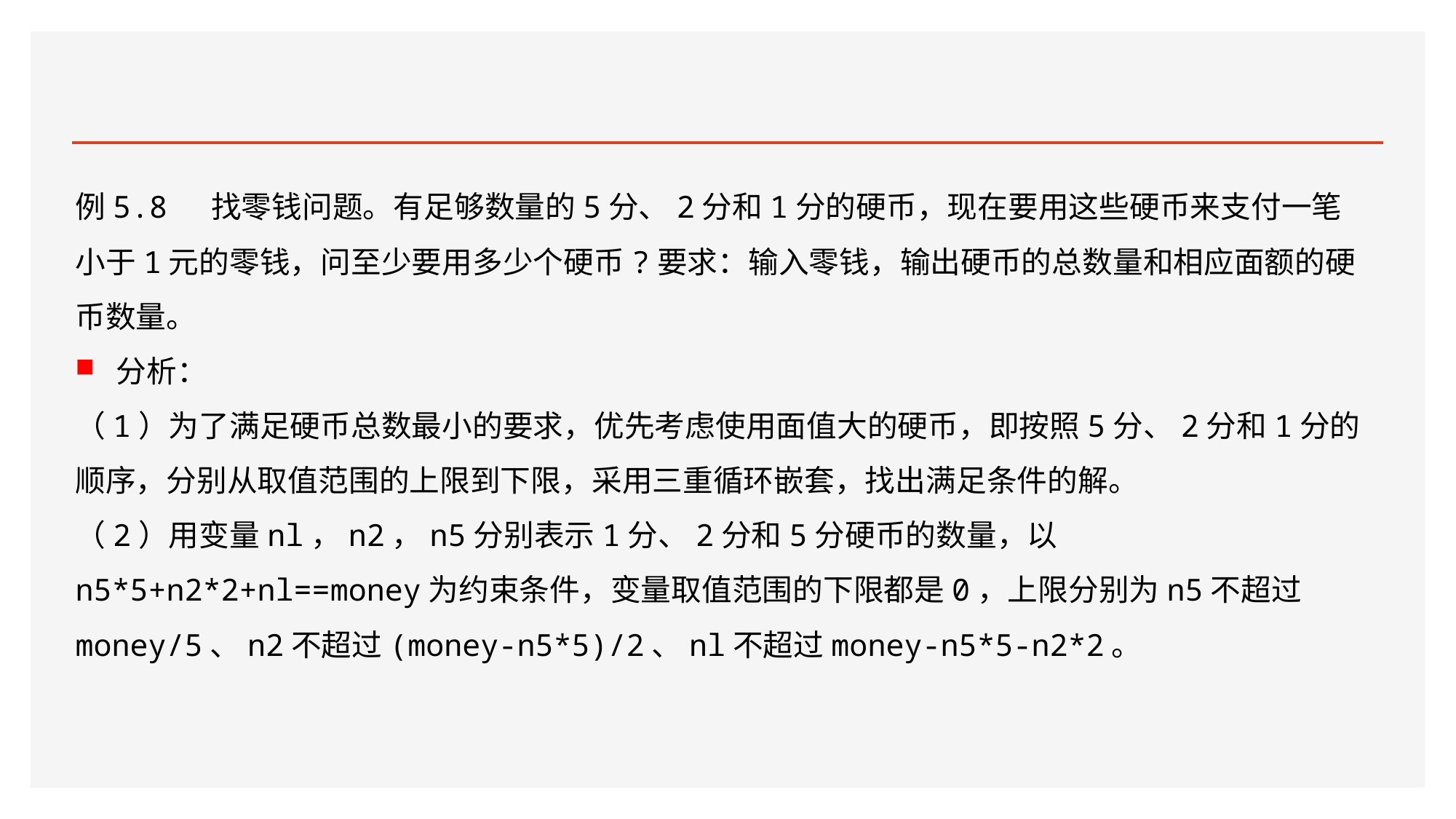

#
例5.8  找零钱问题。有足够数量的5分、2分和1分的硬币，现在要用这些硬币来支付一笔小于1元的零钱，问至少要用多少个硬币?要求：输入零钱，输出硬币的总数量和相应面额的硬币数量。
分析：
（1）为了满足硬币总数最小的要求，优先考虑使用面值大的硬币，即按照5分、2分和1分的顺序，分别从取值范围的上限到下限，采用三重循环嵌套，找出满足条件的解。
（2）用变量nl，n2，n5分别表示1分、2分和5分硬币的数量，以n5*5+n2*2+nl==money为约束条件，变量取值范围的下限都是0，上限分别为n5不超过money/5、n2不超过(money-n5*5)/2、nl不超过money-n5*5-n2*2。